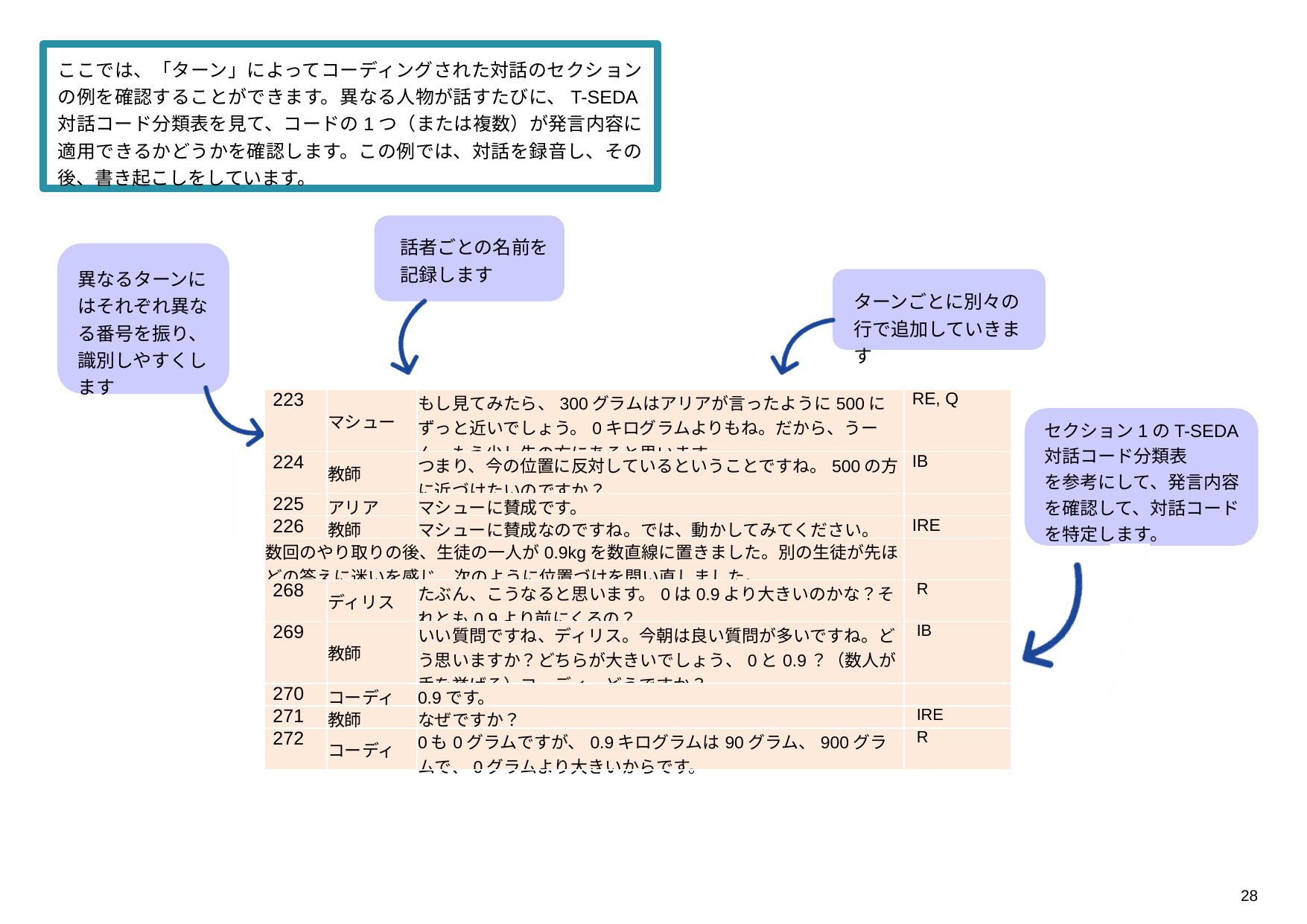

ここでは、「ターン」によってコーディングされた対話のセクションの例を確認することができます。異なる人物が話すたびに、T-SEDA対話コード分類表を見て、コードの1つ（または複数）が発言内容に適用できるかどうかを確認します。この例では、対話を録音し、その後、書き起こしをしています。

話者ごとの名前を記録します

異なるターンにはそれぞれ異なる番号を振り、識別しやすくします

ターンごとに別々の行で追加していきます

| 223 | マシュー | もし見てみたら、300グラムはアリアが言ったように500にずっと近いでしょう。0キログラムよりもね。だから、うーん、もう少し先の方にあると思います。 | RE, Q |
| --- | --- | --- | --- |
| 224 | 教師 | つまり、今の位置に反対しているということですね。500の方に近づけたいのですか？ | IB |
| 225 | アリア | マシューに賛成です。 |  |
| 226 | 教師 | マシューに賛成なのですね。では、動かしてみてください。 | IRE |
| 数回のやり取りの後、生徒の一人が0.9kgを数直線に置きました。別の生徒が先ほどの答えに迷いを感じ、次のように位置づけを問い直しました。 |  |  |  |
| 268 | ディリス | たぶん、こうなると思います。0は0.9より大きいのかな？それとも0.9より前にくるの？ | R |
| 269 | 教師 | いい質問ですね、ディリス。今朝は良い質問が多いですね。どう思いますか？どちらが大きいでしょう、0と0.9？（数人が手を挙げる）コーディ、どうですか？ | IB |
| 270 | コーディ | 0.9です。 |  |
| 271 | 教師 | なぜですか？ | IRE |
| 272 | コーディ | 0も0グラムですが、0.9キログラムは90グラム、900グラムで、0グラムより大きいからです。 | R |

セクション1のT-SEDA対話コード分類表
を参考にして、発言内容を確認して、対話コードを特定します。

28